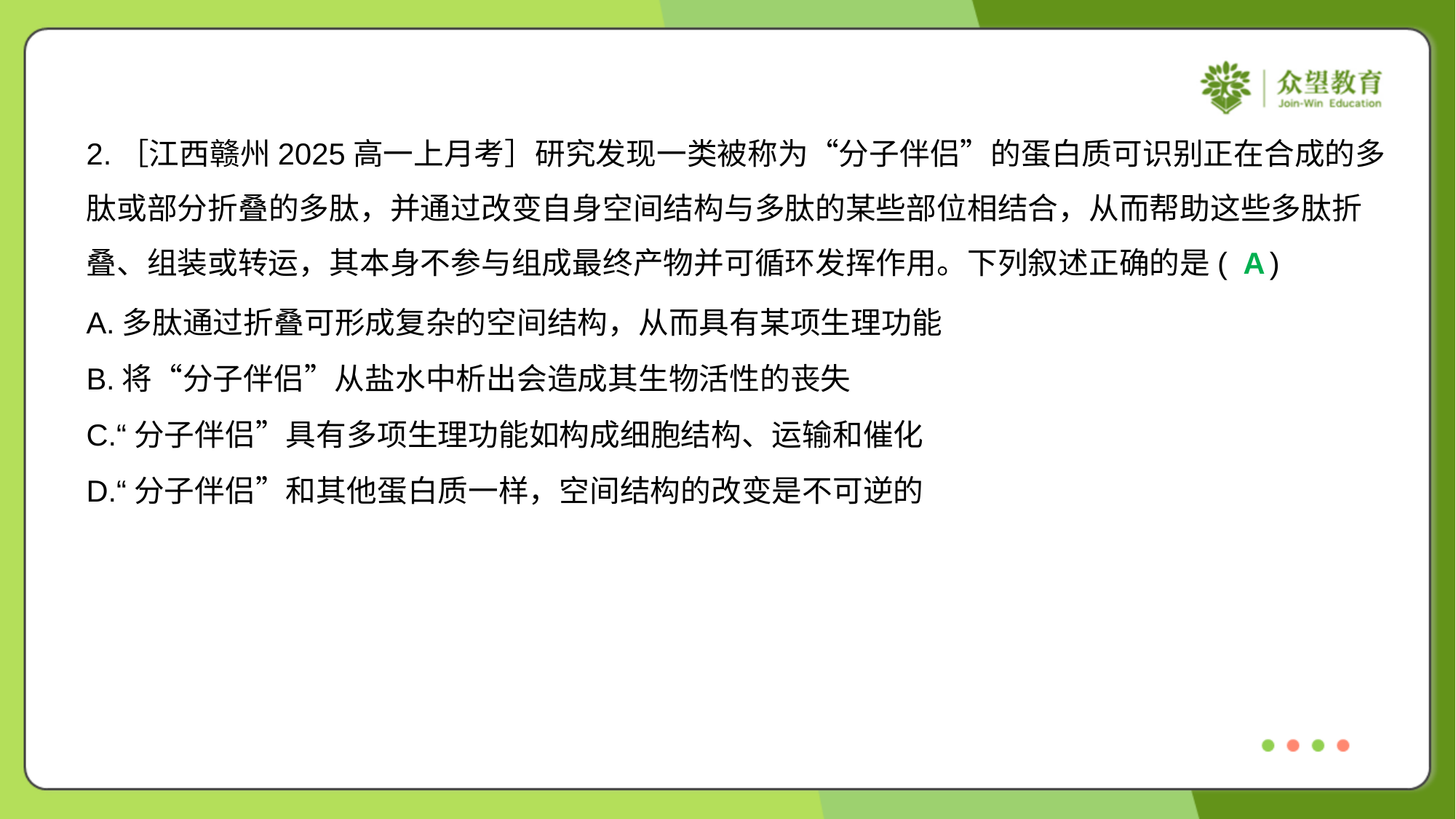

2.［江西赣州2025高一上月考］研究发现一类被称为“分子伴侣”的蛋白质可识别正在合成的多
肽或部分折叠的多肽，并通过改变自身空间结构与多肽的某些部位相结合，从而帮助这些多肽折
叠、组装或转运，其本身不参与组成最终产物并可循环发挥作用。下列叙述正确的是(     )
A
A.多肽通过折叠可形成复杂的空间结构，从而具有某项生理功能
B.将“分子伴侣”从盐水中析出会造成其生物活性的丧失
C.“分子伴侣”具有多项生理功能如构成细胞结构、运输和催化
D.“分子伴侣”和其他蛋白质一样，空间结构的改变是不可逆的